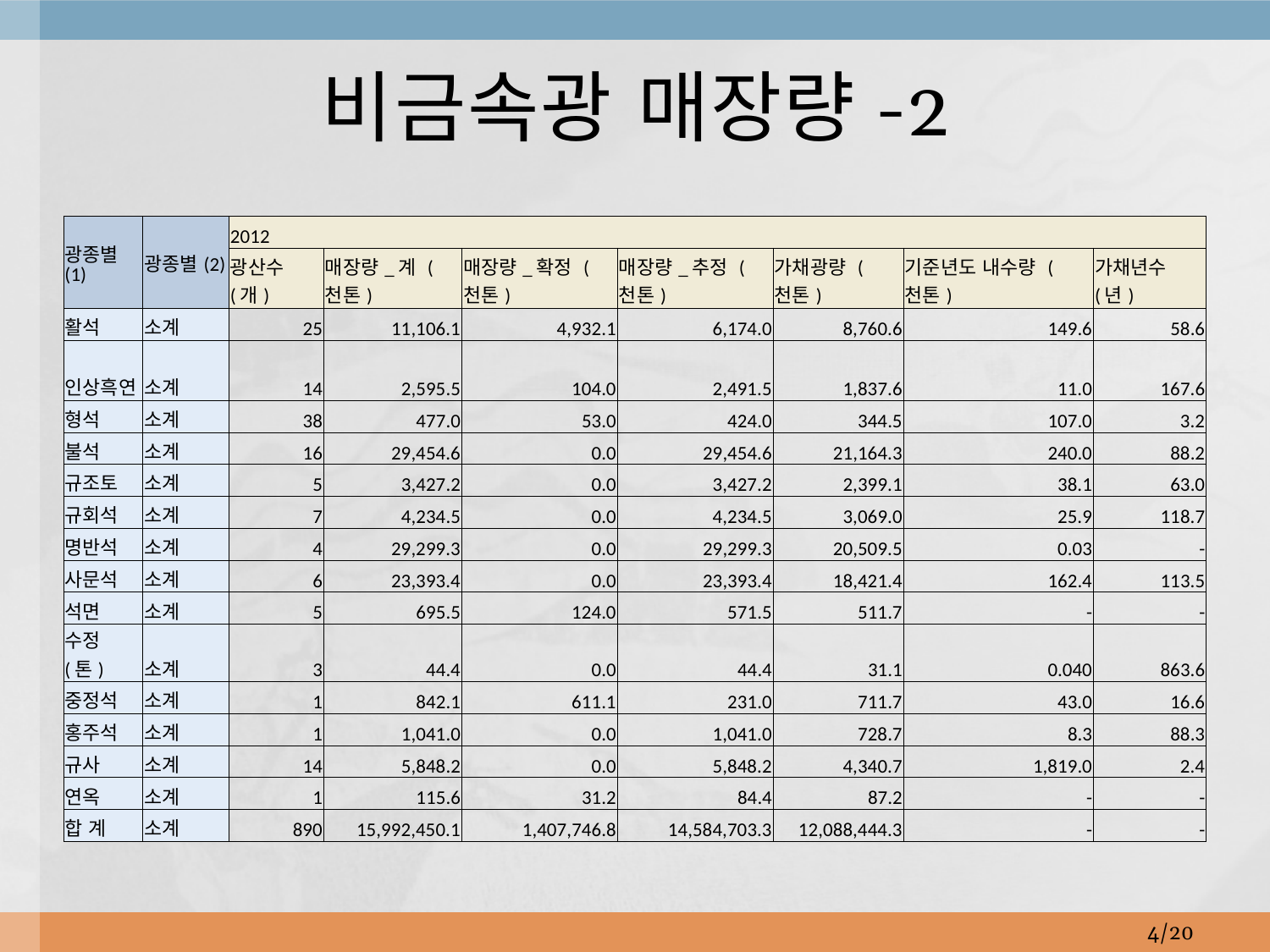

# 비금속광 매장량-2
| 광종별(1) | 광종별(2) | 2012 |  |  |  |  |  |  |
| --- | --- | --- | --- | --- | --- | --- | --- | --- |
|  |  | 광산수 (개) | 매장량\_계 (천톤) | 매장량\_확정 (천톤) | 매장량\_추정 (천톤) | 가채광량 (천톤) | 기준년도 내수량 (천톤) | 가채년수 (년) |
| 활석 | 소계 | 25 | 11,106.1 | 4,932.1 | 6,174.0 | 8,760.6 | 149.6 | 58.6 |
| 인상흑연 | 소계 | 14 | 2,595.5 | 104.0 | 2,491.5 | 1,837.6 | 11.0 | 167.6 |
| 형석 | 소계 | 38 | 477.0 | 53.0 | 424.0 | 344.5 | 107.0 | 3.2 |
| 불석 | 소계 | 16 | 29,454.6 | 0.0 | 29,454.6 | 21,164.3 | 240.0 | 88.2 |
| 규조토 | 소계 | 5 | 3,427.2 | 0.0 | 3,427.2 | 2,399.1 | 38.1 | 63.0 |
| 규회석 | 소계 | 7 | 4,234.5 | 0.0 | 4,234.5 | 3,069.0 | 25.9 | 118.7 |
| 명반석 | 소계 | 4 | 29,299.3 | 0.0 | 29,299.3 | 20,509.5 | 0.03 | - |
| 사문석 | 소계 | 6 | 23,393.4 | 0.0 | 23,393.4 | 18,421.4 | 162.4 | 113.5 |
| 석면 | 소계 | 5 | 695.5 | 124.0 | 571.5 | 511.7 | - | - |
| 수정 (톤) | 소계 | 3 | 44.4 | 0.0 | 44.4 | 31.1 | 0.040 | 863.6 |
| 중정석 | 소계 | 1 | 842.1 | 611.1 | 231.0 | 711.7 | 43.0 | 16.6 |
| 홍주석 | 소계 | 1 | 1,041.0 | 0.0 | 1,041.0 | 728.7 | 8.3 | 88.3 |
| 규사 | 소계 | 14 | 5,848.2 | 0.0 | 5,848.2 | 4,340.7 | 1,819.0 | 2.4 |
| 연옥 | 소계 | 1 | 115.6 | 31.2 | 84.4 | 87.2 | - | - |
| 합 계 | 소계 | 890 | 15,992,450.1 | 1,407,746.8 | 14,584,703.3 | 12,088,444.3 | - | - |
4